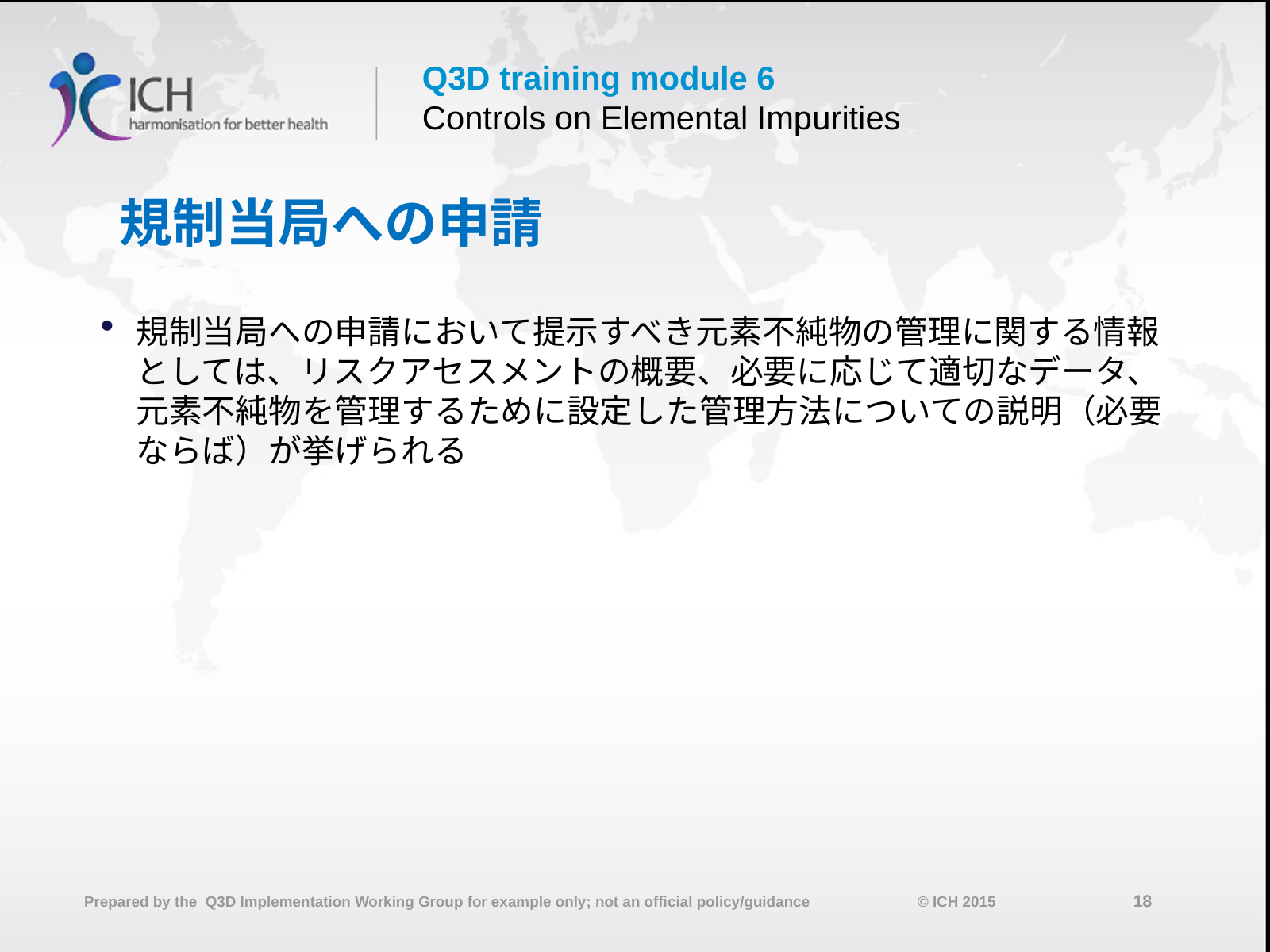

# 規制当局への申請
規制当局への申請において提示すべき元素不純物の管理に関する情報としては、リスクアセスメントの概要、必要に応じて適切なデータ、元素不純物を管理するために設定した管理方法についての説明（必要ならば）が挙げられる